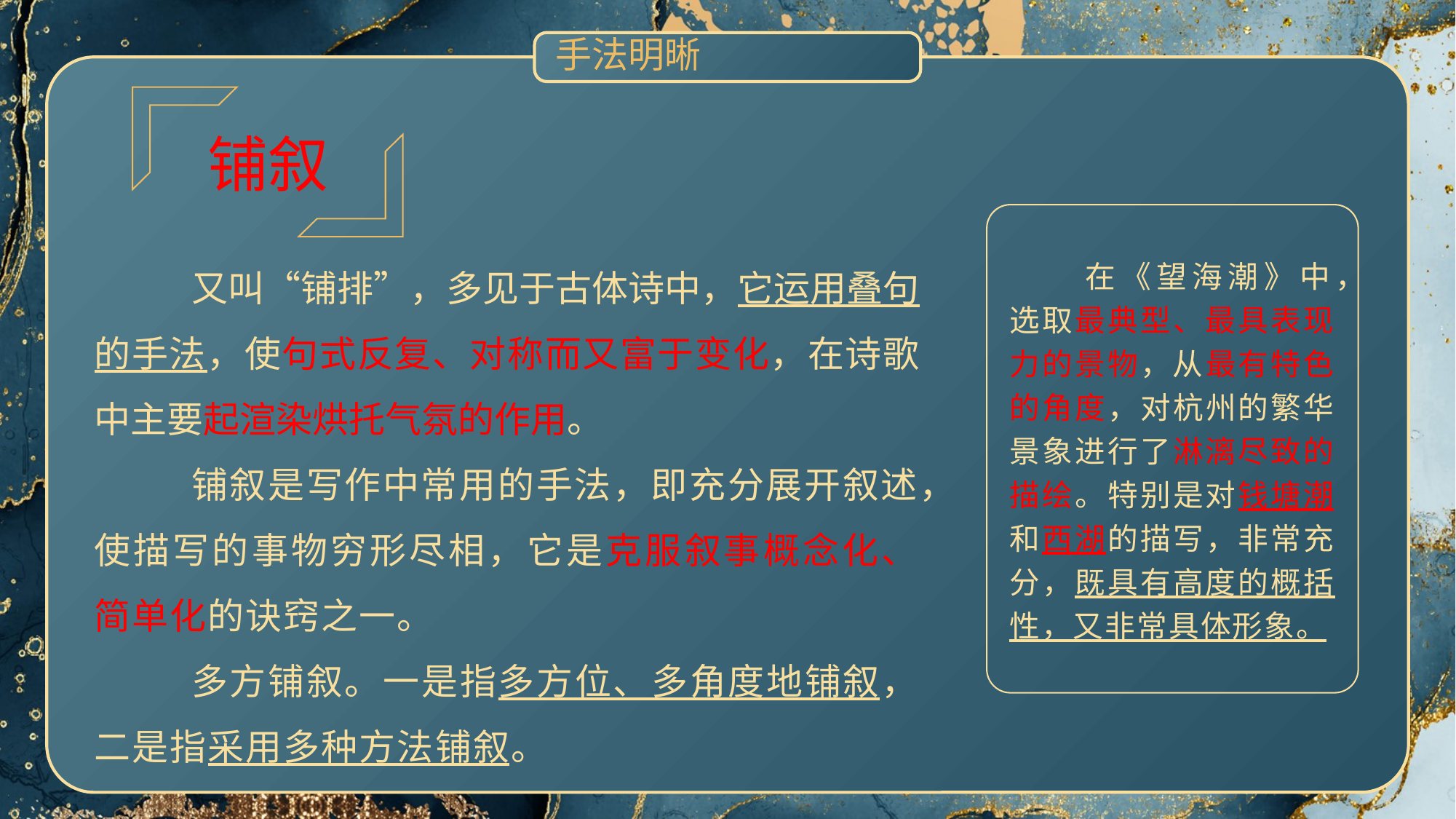

手法明晰

铺叙

在《望海潮》中，选取最典型、最具表现力的景物，从最有特色的角度，对杭州的繁华景象进行了淋漓尽致的描绘。特别是对钱塘潮和西湖的描写，非常充分，既具有高度的概括性，又非常具体形象。
又叫“铺排”，多见于古体诗中，它运用叠句的手法，使句式反复、对称而又富于变化，在诗歌中主要起渲染烘托气氛的作用。
铺叙是写作中常用的手法，即充分展开叙述，使描写的事物穷形尽相，它是克服叙事概念化、简单化的诀窍之一。
多方铺叙。一是指多方位、多角度地铺叙，二是指采用多种方法铺叙。